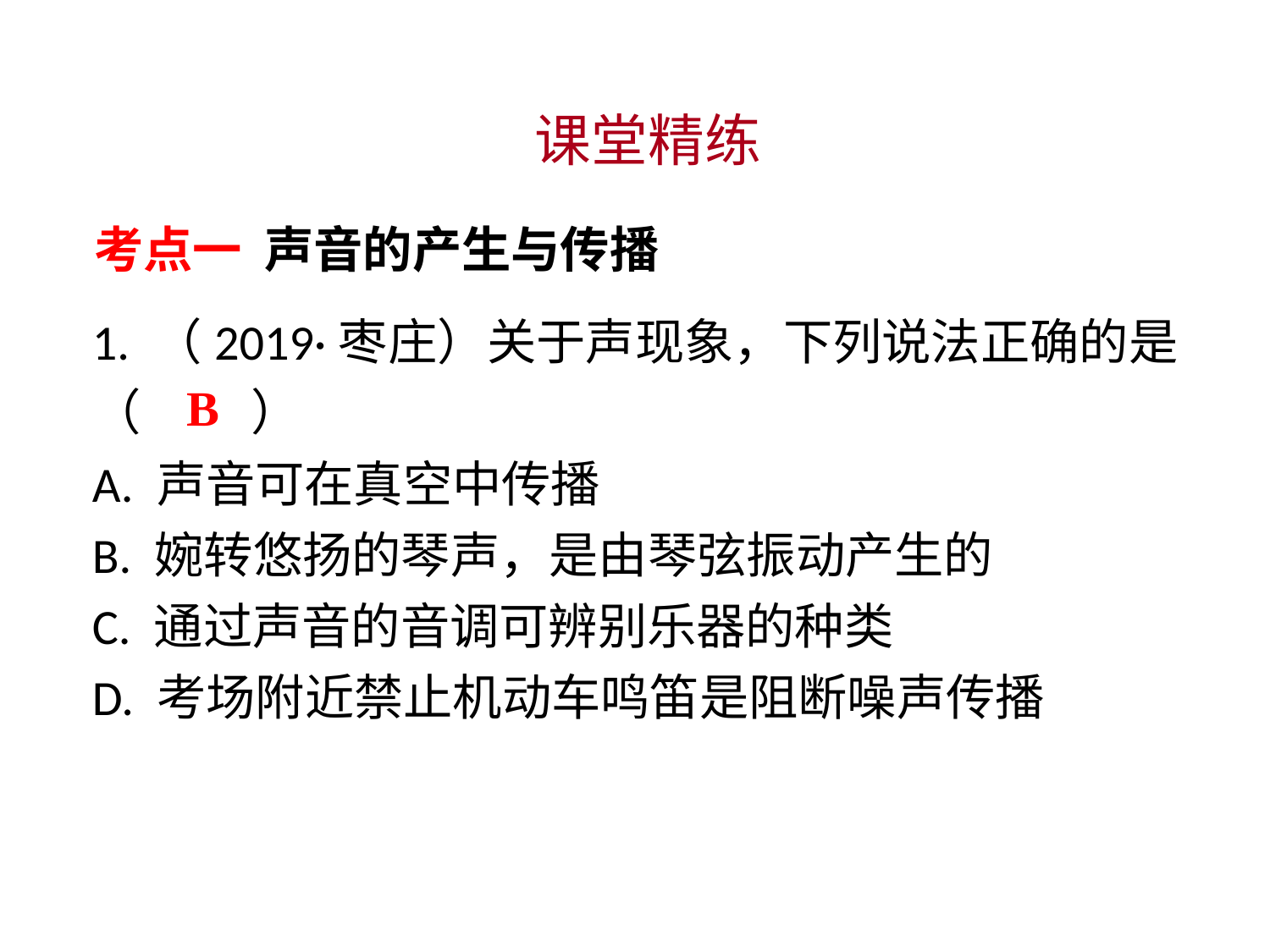

课堂精练
考点一  声音的产生与传播
1. （2019·枣庄）关于声现象，下列说法正确的是（　 　）
A. 声音可在真空中传播
B. 婉转悠扬的琴声，是由琴弦振动产生的
C. 通过声音的音调可辨别乐器的种类
D. 考场附近禁止机动车鸣笛是阻断噪声传播
B